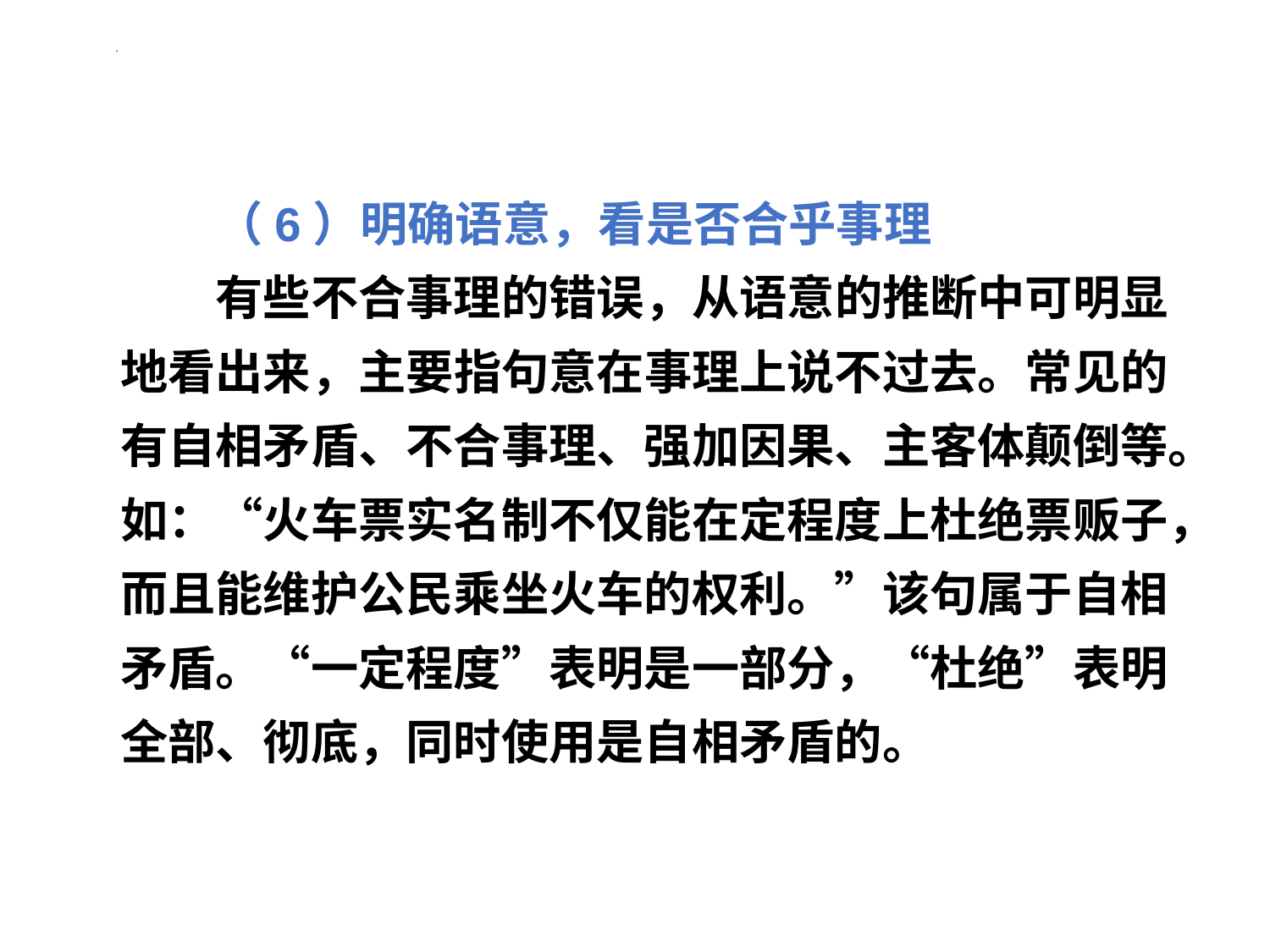

#
（6）明确语意，看是否合乎事理
有些不合事理的错误，从语意的推断中可明显地看出来，主要指句意在事理上说不过去。常见的有自相矛盾、不合事理、强加因果、主客体颠倒等。如：“火车票实名制不仅能在定程度上杜绝票贩子，而且能维护公民乘坐火车的权利。”该句属于自相矛盾。“一定程度”表明是一部分，“杜绝”表明全部、彻底，同时使用是自相矛盾的。